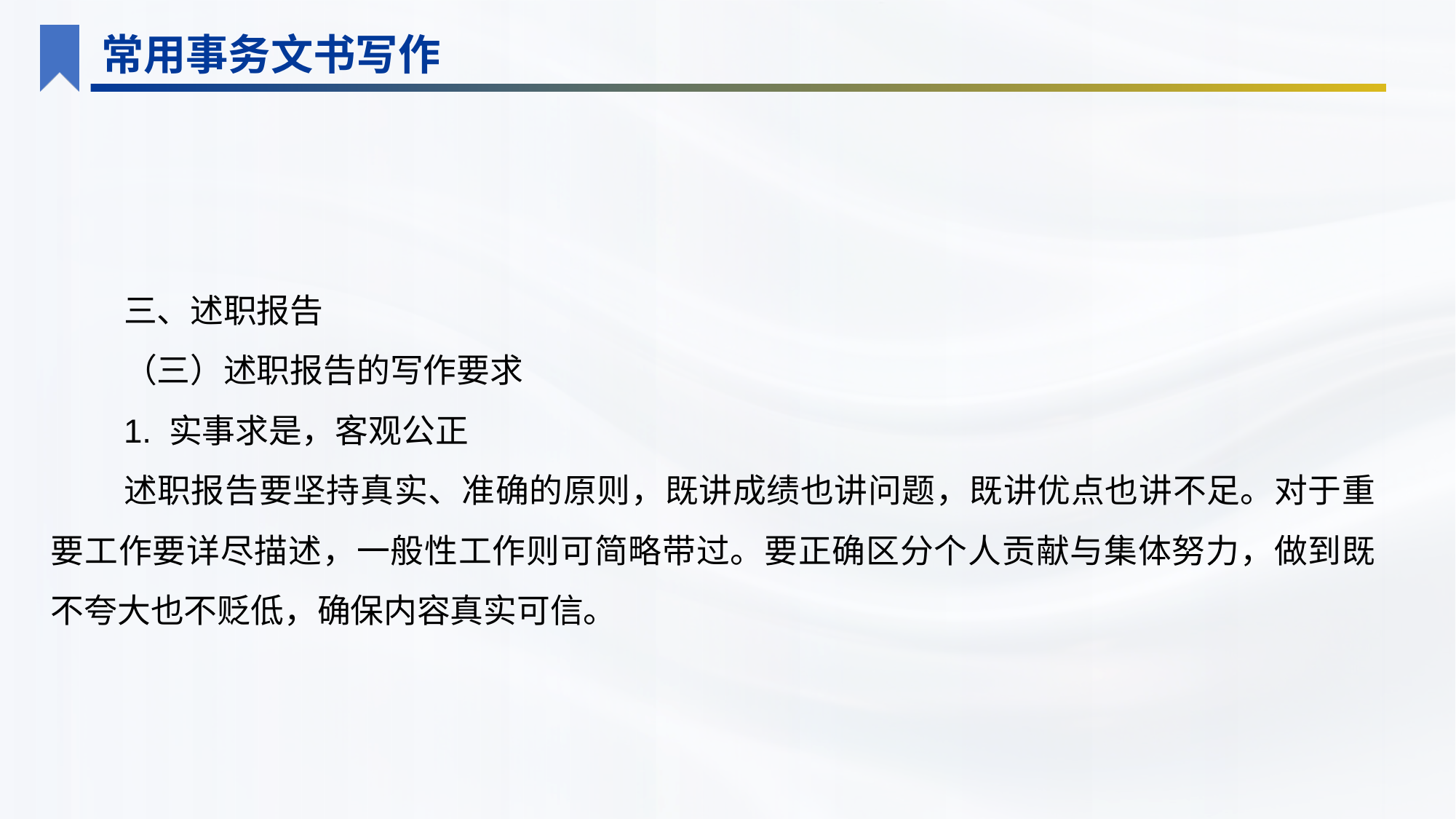

常用事务文书写作
三、述职报告
（三）述职报告的写作要求
1. 实事求是，客观公正
述职报告要坚持真实、准确的原则，既讲成绩也讲问题，既讲优点也讲不足。对于重要工作要详尽描述，一般性工作则可简略带过。要正确区分个人贡献与集体努力，做到既不夸大也不贬低，确保内容真实可信。